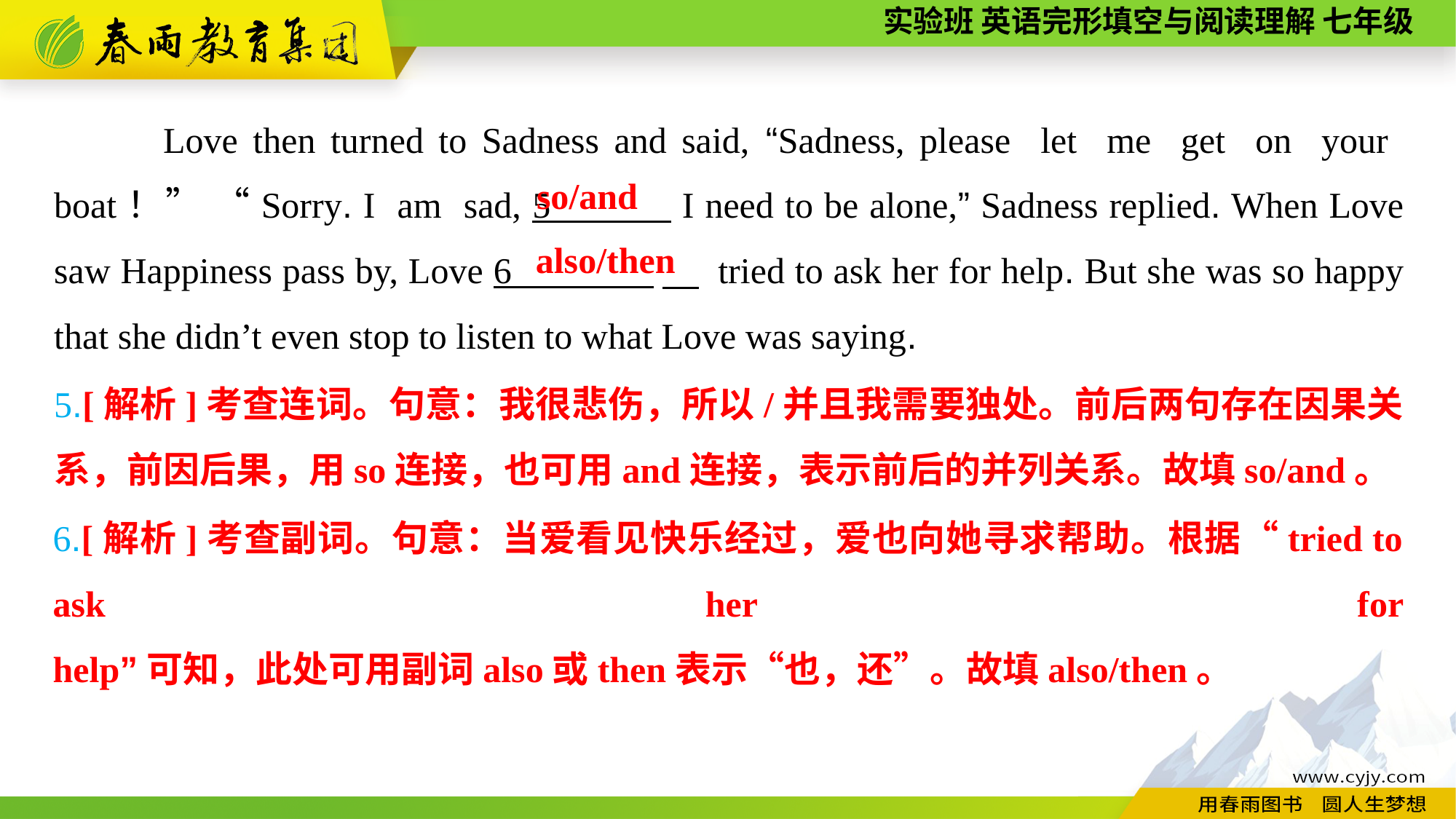

Love then turned to Sadness and said, “Sadness, please  let  me  get  on  your  boat！” “Sorry. I  am  sad, 5            I need to be alone,” Sadness replied. When Love saw Happiness pass by, Love 6              　 tried to ask her for help. But she was so happy that she didn’t even stop to listen to what Love was saying.
 so/and
 also/then
5.[解析]考查连词。句意：我很悲伤，所以/并且我需要独处。前后两句存在因果关系，前因后果，用so连接，也可用and连接，表示前后的并列关系。故填so/and。
6.[解析]考查副词。句意：当爱看见快乐经过，爱也向她寻求帮助。根据“tried to ask her for help”可知，此处可用副词also或then表示“也，还”。故填also/then。